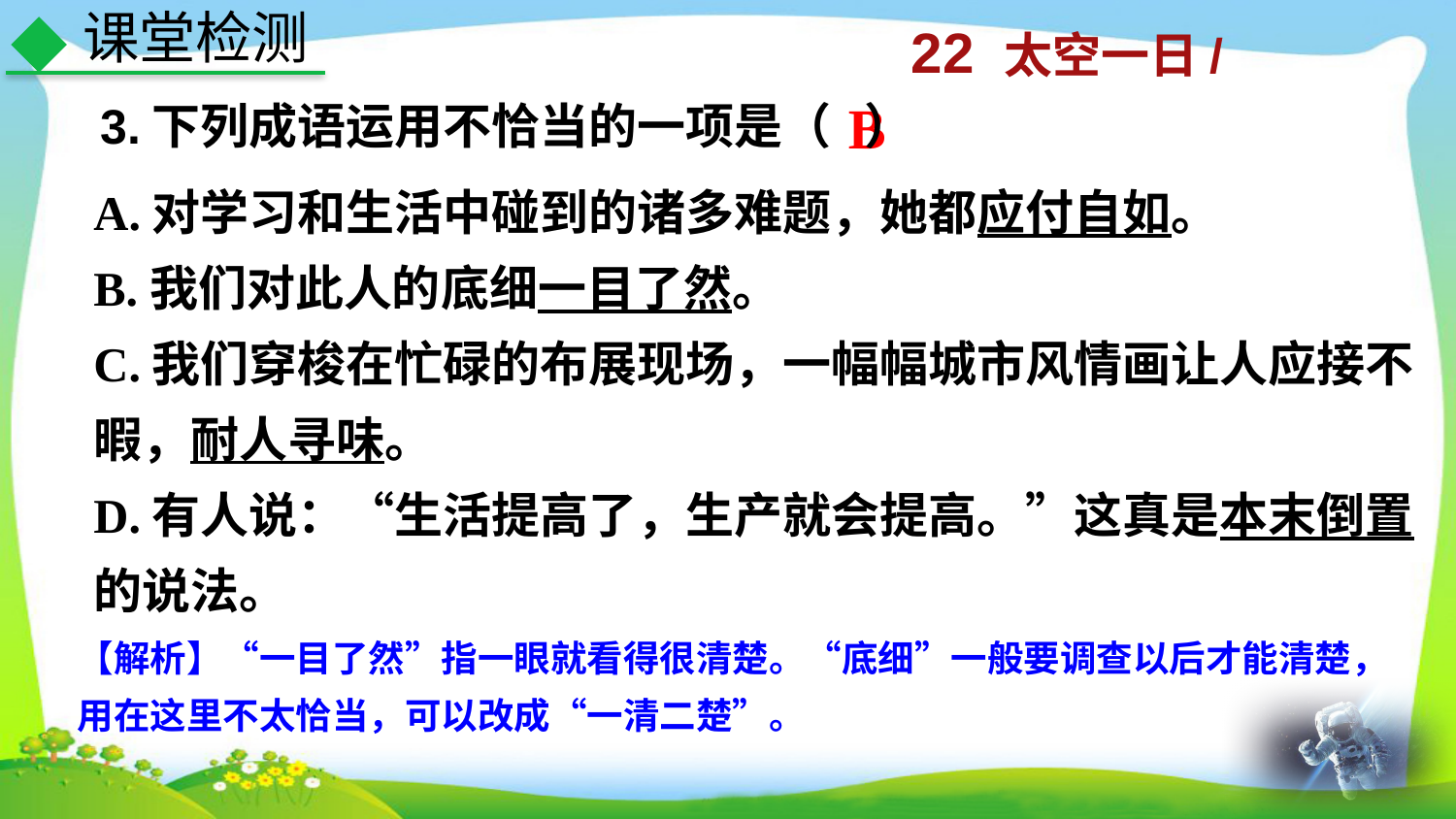

课堂检测

B
3.下列成语运用不恰当的一项是（   ）
A.对学习和生活中碰到的诸多难题，她都应付自如。
B.我们对此人的底细一目了然。
C.我们穿梭在忙碌的布展现场，一幅幅城市风情画让人应接不暇，耐人寻味。
D.有人说：“生活提高了，生产就会提高。”这真是本末倒置的说法。
【解析】“一目了然”指一眼就看得很清楚。“底细”一般要调查以后才能清楚，用在这里不太恰当，可以改成“一清二楚”。